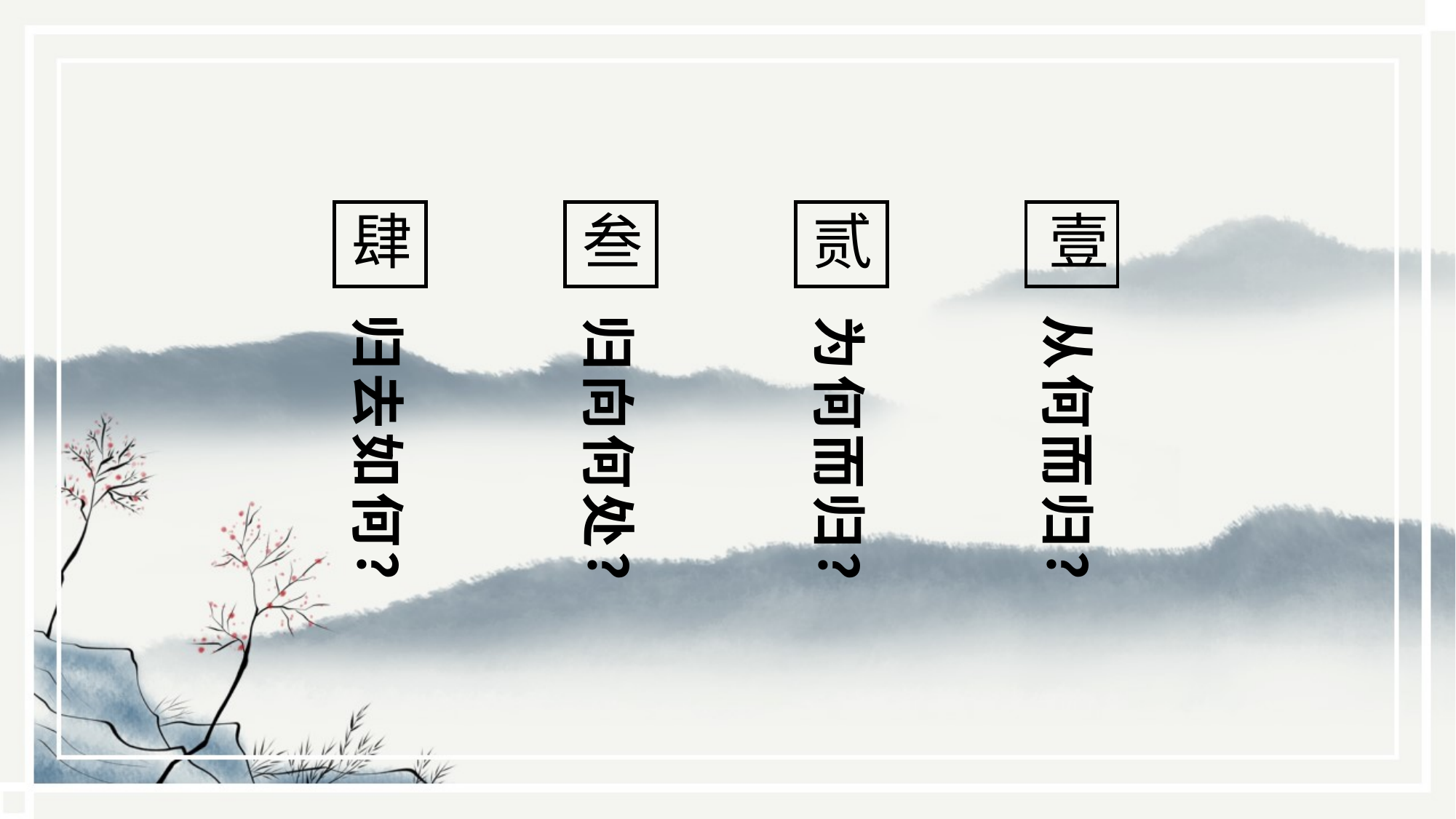

肆

归去如何？
叁

归向何处？
贰

为何而归？
壹

从何而归？